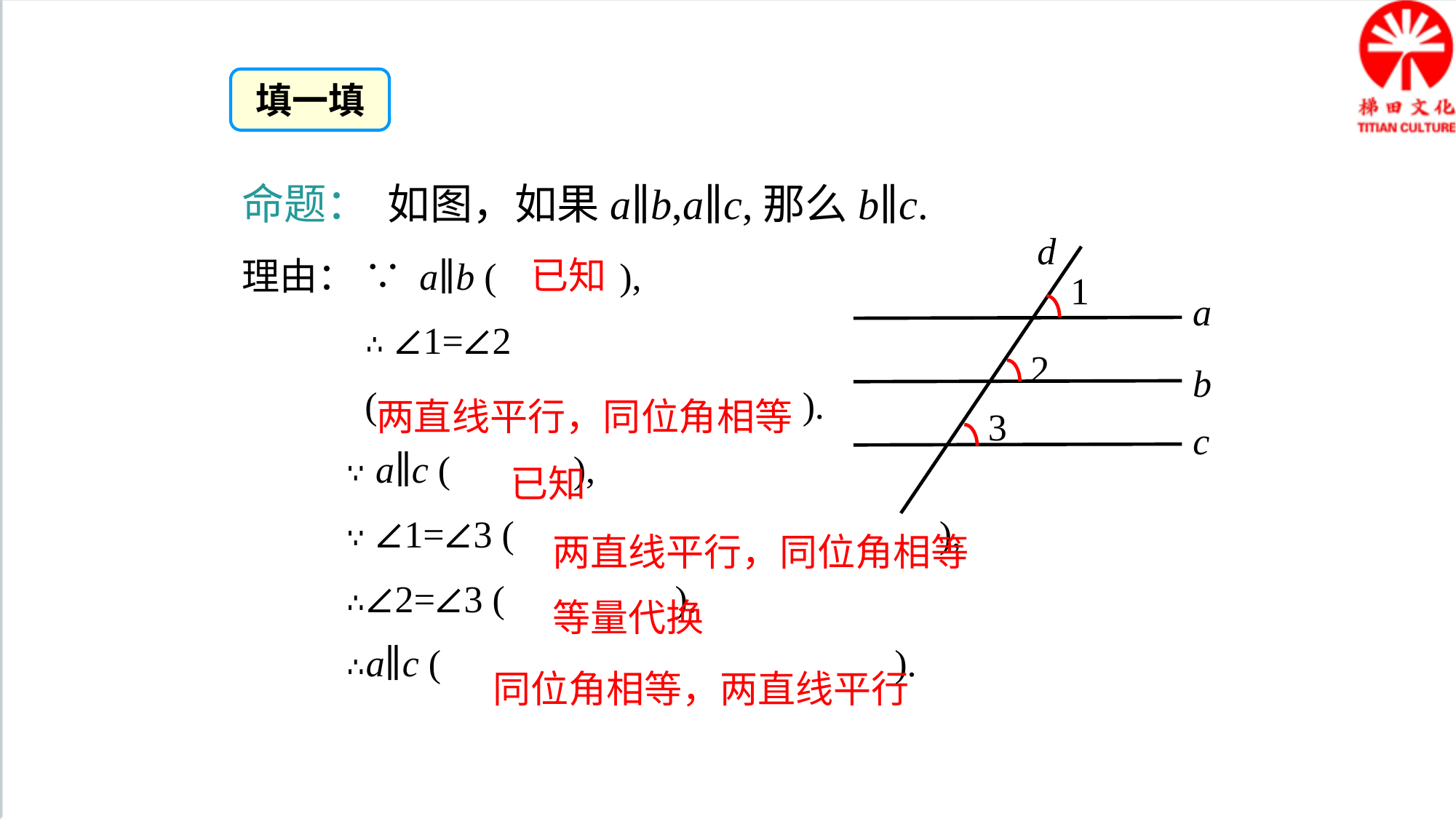

填一填
命题：  如图，如果a∥b,a∥c,那么b∥c.
d

1
a
2
b
3
c
理由： ∵ a∥b (             ),
             ∴ ∠1=∠2
             (                                             ).
           ∵ a∥c (             ),
           ∵ ∠1=∠3 (                                             ),
           ∴∠2=∠3 (                  ).
           ∴a∥c (                                                ).
已知
两直线平行，同位角相等
已知
两直线平行，同位角相等
等量代换
同位角相等，两直线平行